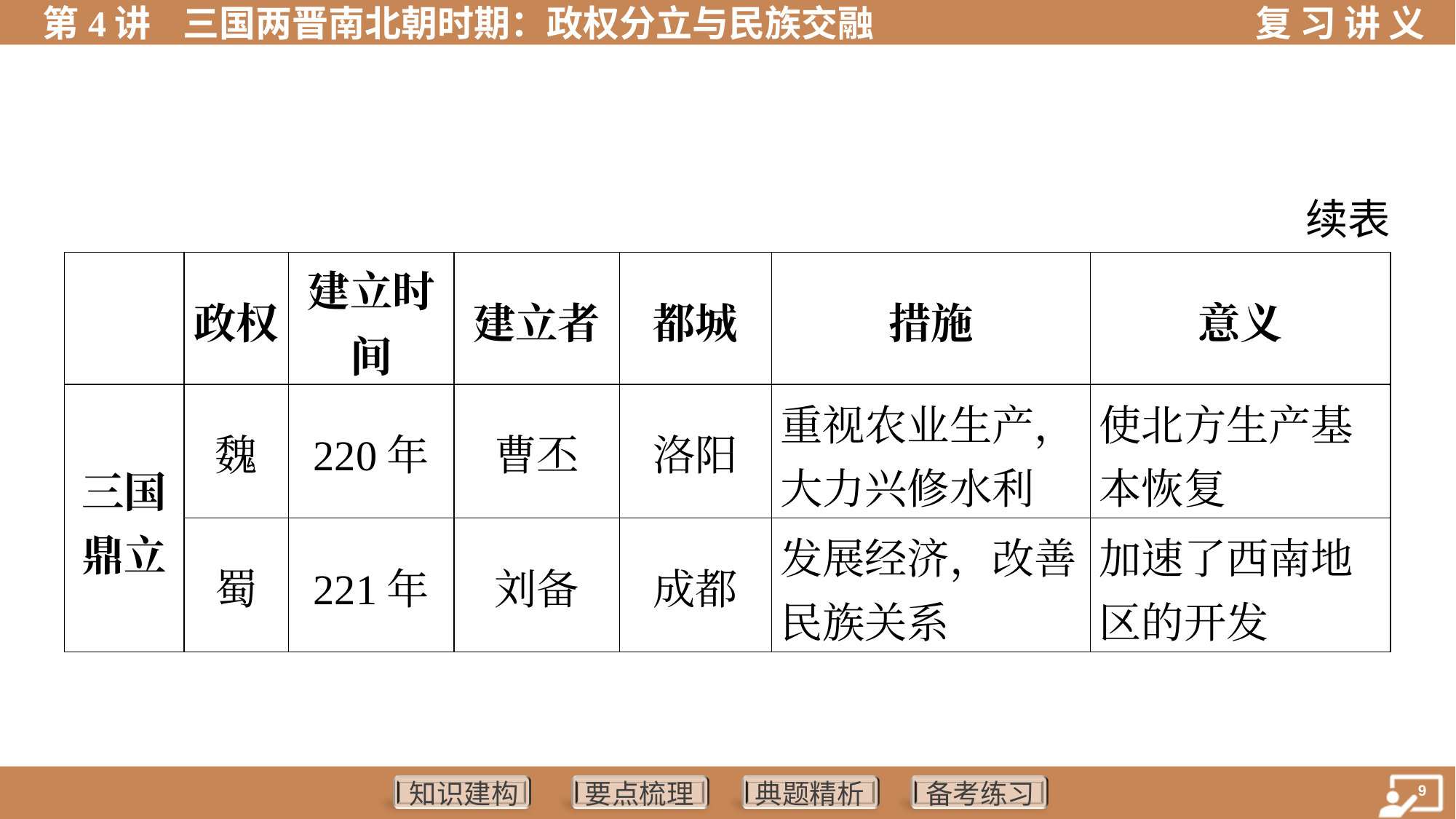

续表
|  | 政权 | 建立时 间 | 建立者 | 都城 | 措施 | 意义 |  |
| --- | --- | --- | --- | --- | --- | --- | --- |
| 三国 鼎立 | 魏 | 220年 | 曹丕 | 洛阳 | 重视农业生产， 大力兴修水利 | 使北方生产基 本恢复 |  |
|  | 蜀 | 221年 | 刘备 | 成都 | 发展经济，改善 民族关系 | 加速了西南地 区的开发 |  |